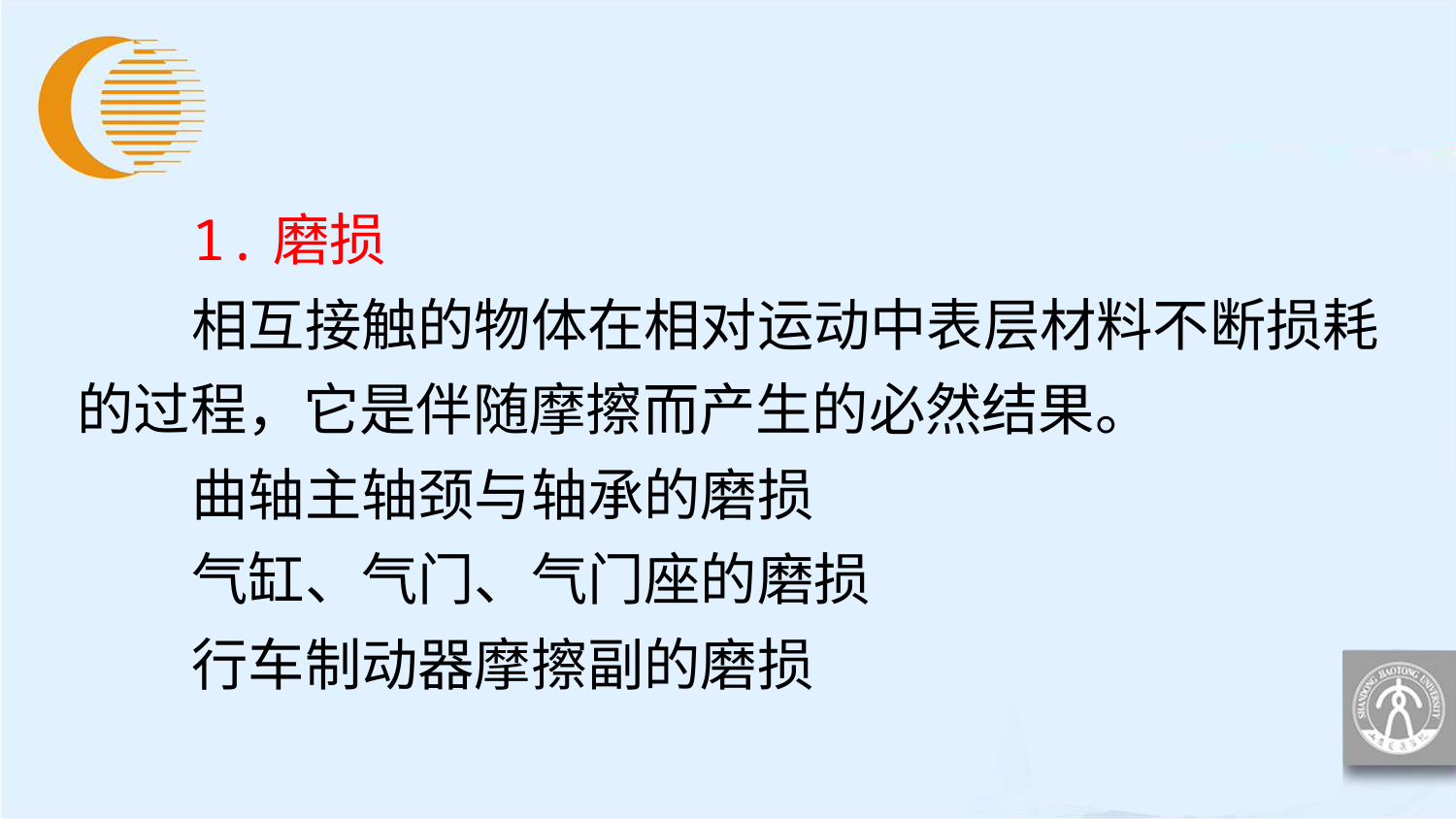

1.磨损
相互接触的物体在相对运动中表层材料不断损耗的过程，它是伴随摩擦而产生的必然结果。
曲轴主轴颈与轴承的磨损
气缸、气门、气门座的磨损
行车制动器摩擦副的磨损